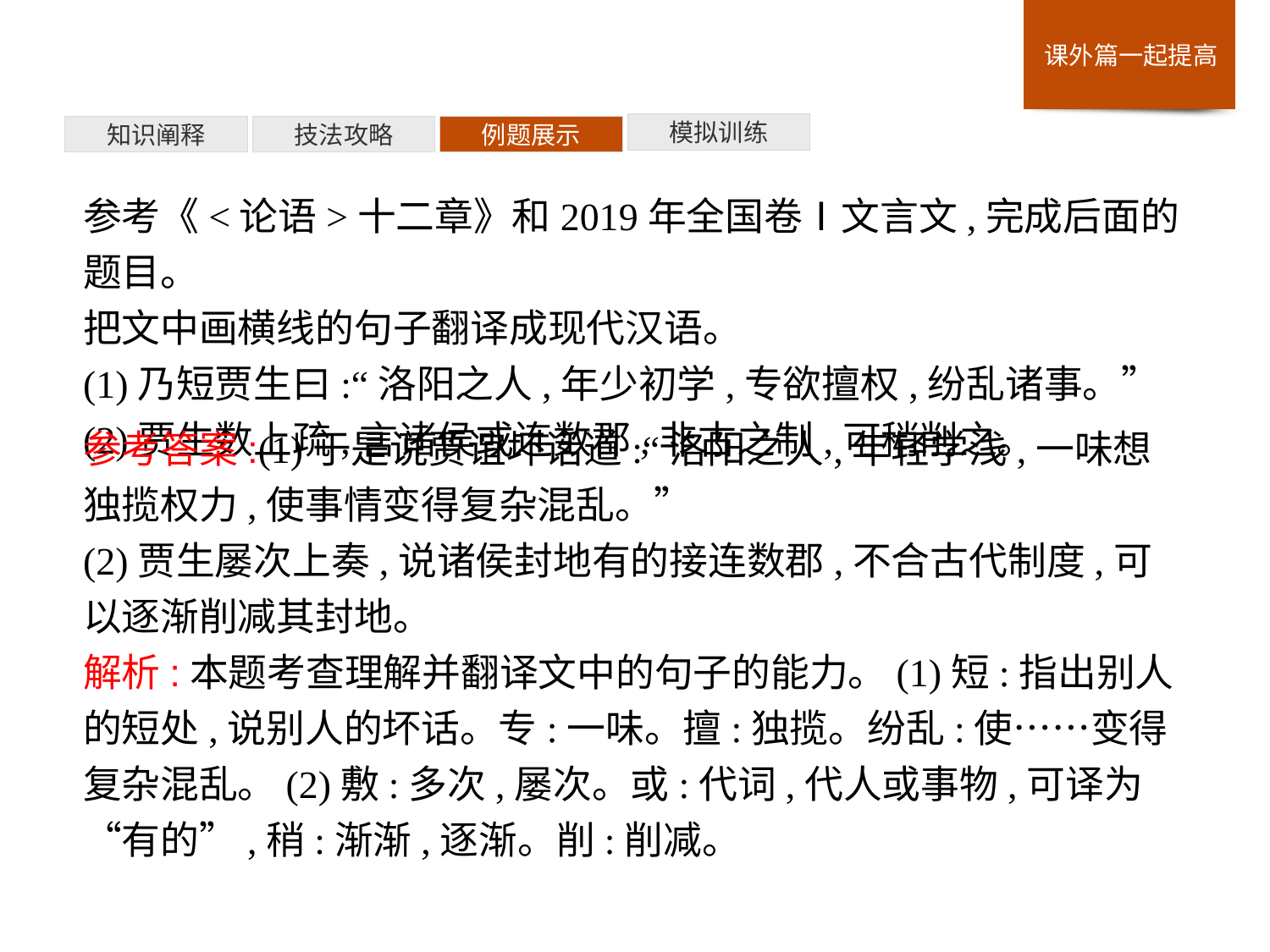

模拟训练
例题展示
技法攻略
知识阐释
参考《<论语>十二章》和2019年全国卷Ⅰ文言文,完成后面的题目。
把文中画横线的句子翻译成现代汉语。
(1)乃短贾生曰:“洛阳之人,年少初学,专欲擅权,纷乱诸事。”
(2)贾生数上疏,言诸侯或连数郡,非古之制,可稍削之。
参考答案:(1)于是说贾谊坏话道:“洛阳之人,年轻学浅,一味想独揽权力,使事情变得复杂混乱。”
(2)贾生屡次上奏,说诸侯封地有的接连数郡,不合古代制度,可以逐渐削减其封地。
解析:本题考查理解并翻译文中的句子的能力。(1)短:指出别人的短处,说别人的坏话。专:一味。擅:独揽。纷乱:使……变得复杂混乱。(2)敷:多次,屡次。或:代词,代人或事物,可译为“有的”,稍:渐渐,逐渐。削:削减。